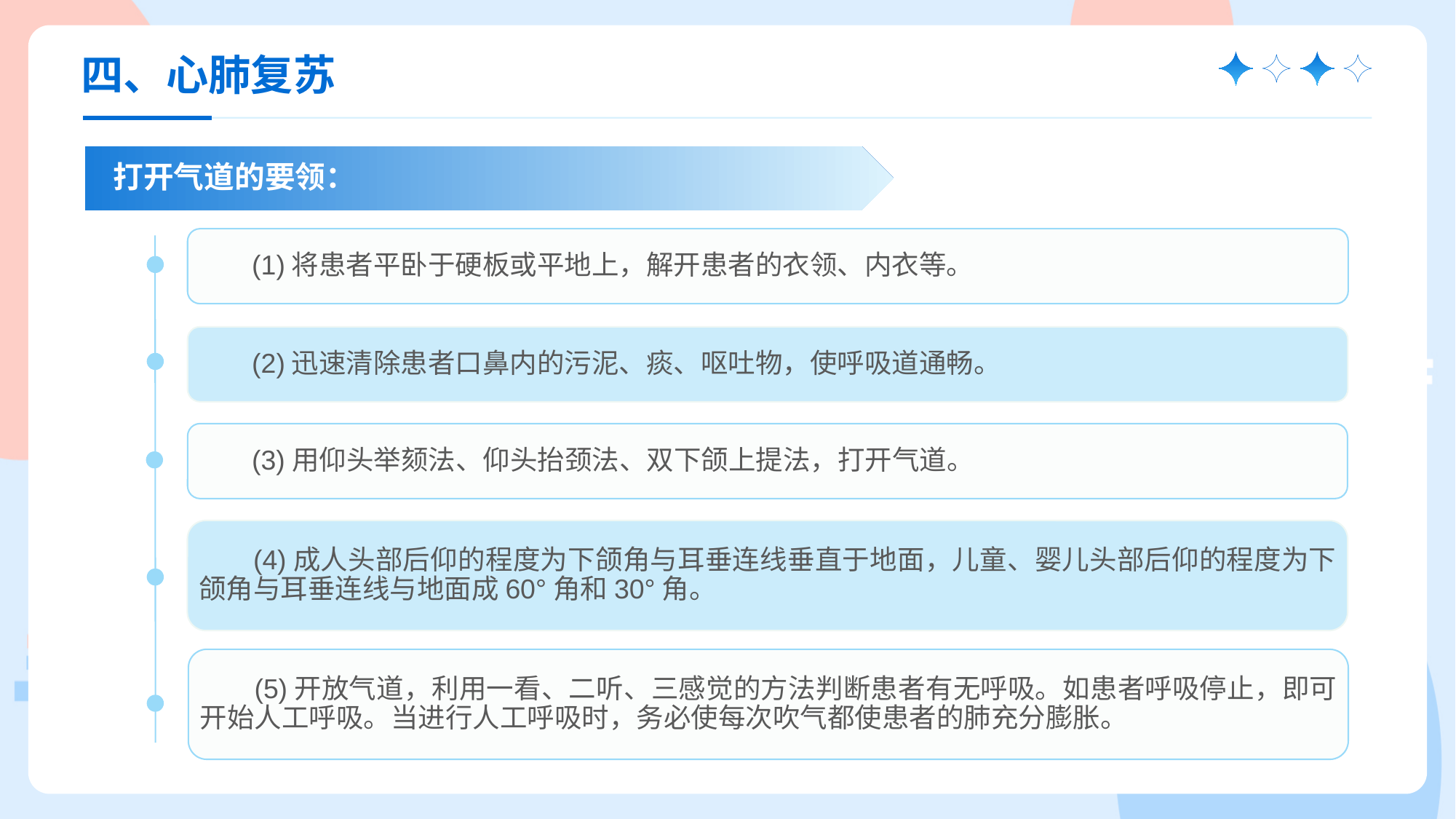

四、心肺复苏
打开气道的要领：
(1)将患者平卧于硬板或平地上，解开患者的衣领、内衣等。

(2)迅速清除患者口鼻内的污泥、痰、呕吐物，使呼吸道通畅。
(3)用仰头举颏法、仰头抬颈法、双下颌上提法，打开气道。

(4)成人头部后仰的程度为下颌角与耳垂连线垂直于地面，儿童、婴儿头部后仰的程度为下颌角与耳垂连线与地面成60°角和30°角。
(5)开放气道，利用一看、二听、三感觉的方法判断患者有无呼吸。如患者呼吸停止，即可开始人工呼吸。当进行人工呼吸时，务必使每次吹气都使患者的肺充分膨胀。